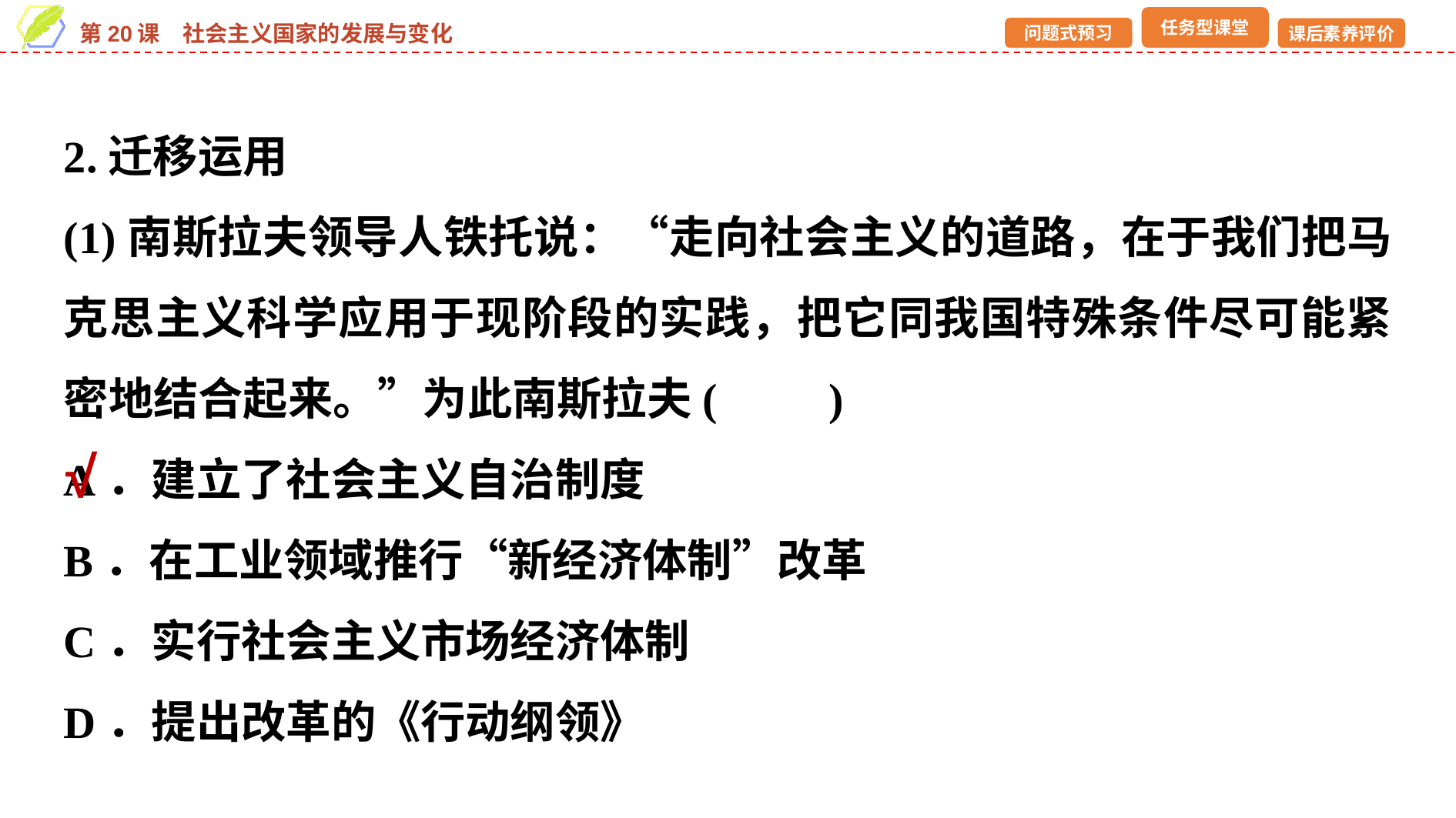

2.迁移运用
(1)南斯拉夫领导人铁托说：“走向社会主义的道路，在于我们把马克思主义科学应用于现阶段的实践，把它同我国特殊条件尽可能紧密地结合起来。”为此南斯拉夫(　　)
A．建立了社会主义自治制度
B．在工业领域推行“新经济体制”改革
C．实行社会主义市场经济体制
D．提出改革的《行动纲领》
√